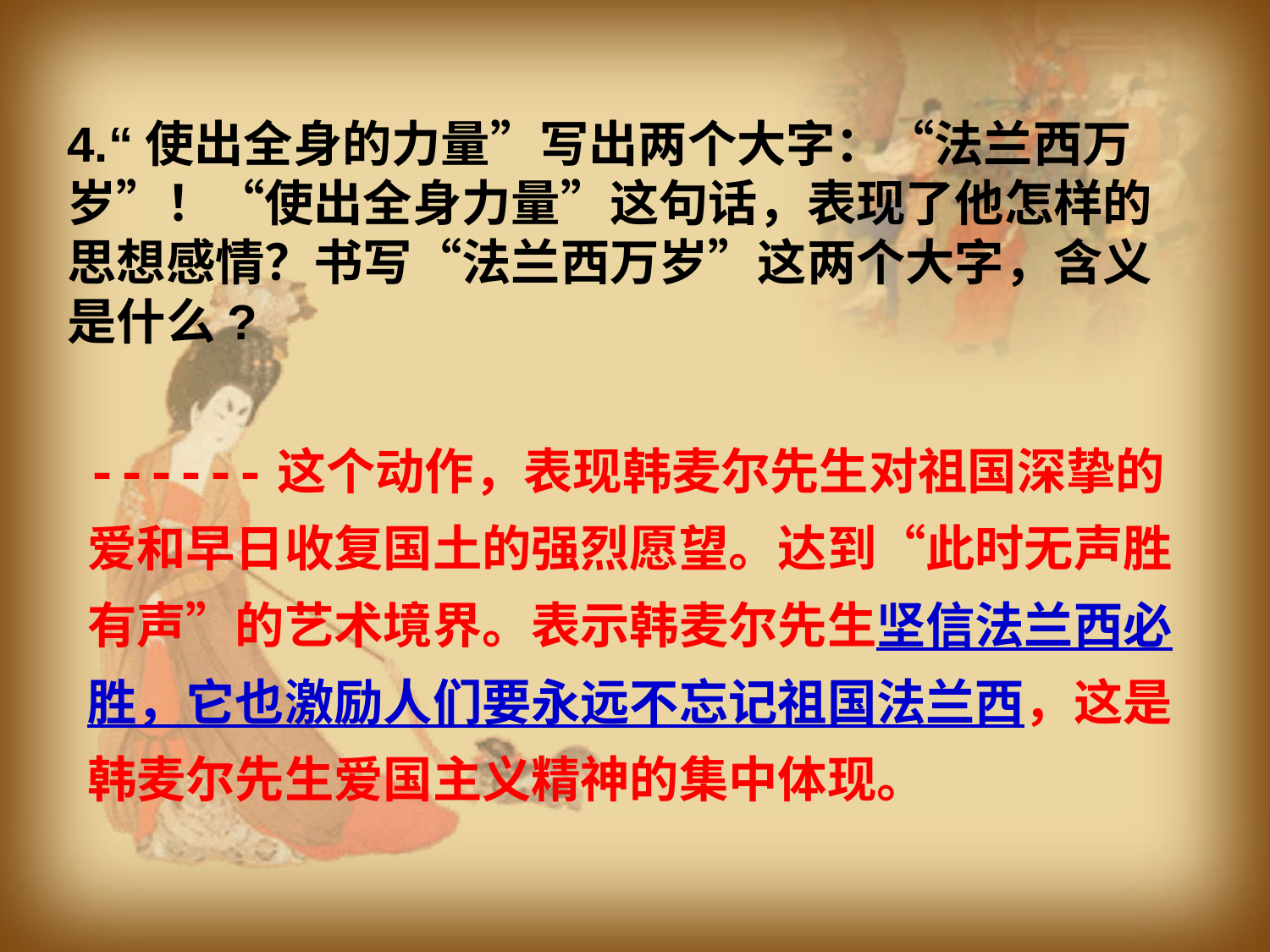

4.“使出全身的力量”写出两个大字：“法兰西万岁”！“使出全身力量”这句话，表现了他怎样的思想感情？书写“法兰西万岁”这两个大字，含义是什么?
------这个动作，表现韩麦尔先生对祖国深挚的爱和早日收复国土的强烈愿望。达到“此时无声胜有声”的艺术境界。表示韩麦尔先生坚信法兰西必胜，它也激励人们要永远不忘记祖国法兰西，这是韩麦尔先生爱国主义精神的集中体现。